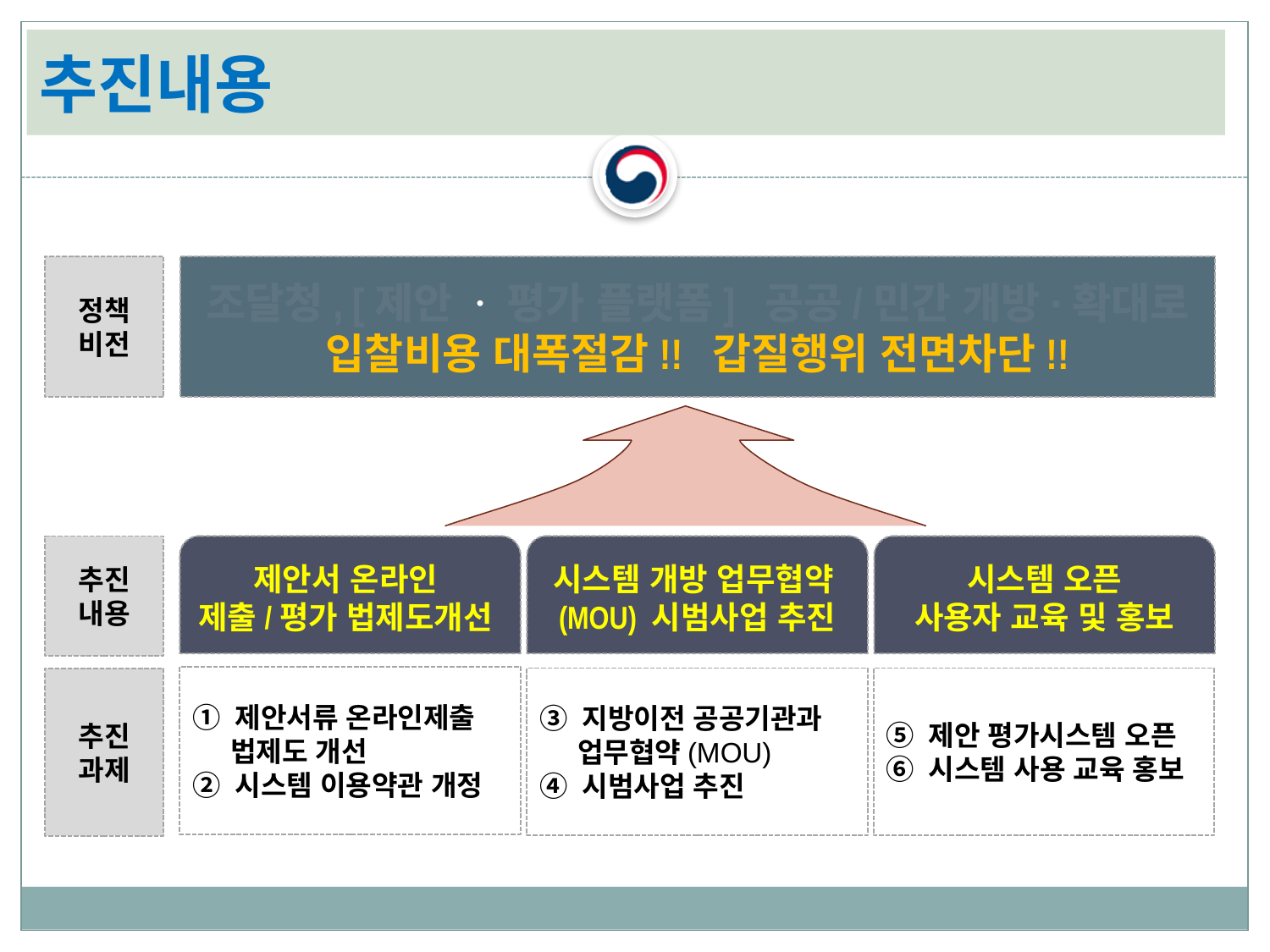

# 추진내용
정책
비전
조달청, [제안 · 평가 플랫폼]  공공/민간 개방·확대로
입찰비용 대폭절감!!  갑질행위 전면차단!!

제안서 온라인
제출/평가 법제도개선
시스템 개방 업무협약(MOU) 시범사업 추진
시스템 오픈
사용자 교육 및 홍보
추진
내용
① 제안서류 온라인제출
    법제도 개선
② 시스템 이용약관 개정
③ 지방이전 공공기관과
    업무협약(MOU)
④ 시범사업 추진
⑤ 제안 평가시스템 오픈
⑥ 시스템 사용 교육 홍보
추진
과제